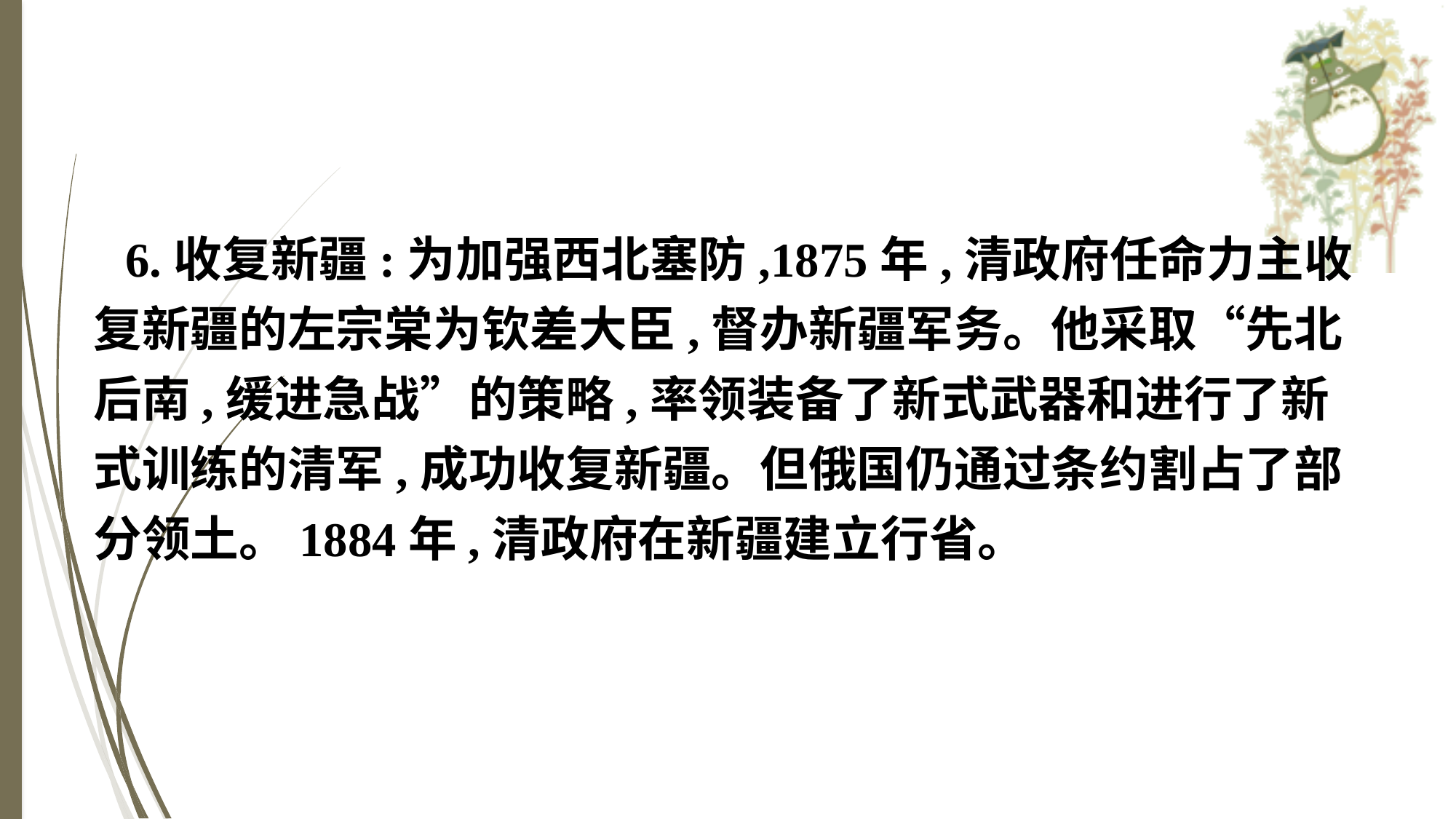

6.收复新疆:为加强西北塞防,1875年,清政府任命力主收复新疆的左宗棠为钦差大臣,督办新疆军务。他采取“先北后南,缓进急战”的策略,率领装备了新式武器和进行了新式训练的清军,成功收复新疆。但俄国仍通过条约割占了部分领土。1884年,清政府在新疆建立行省。